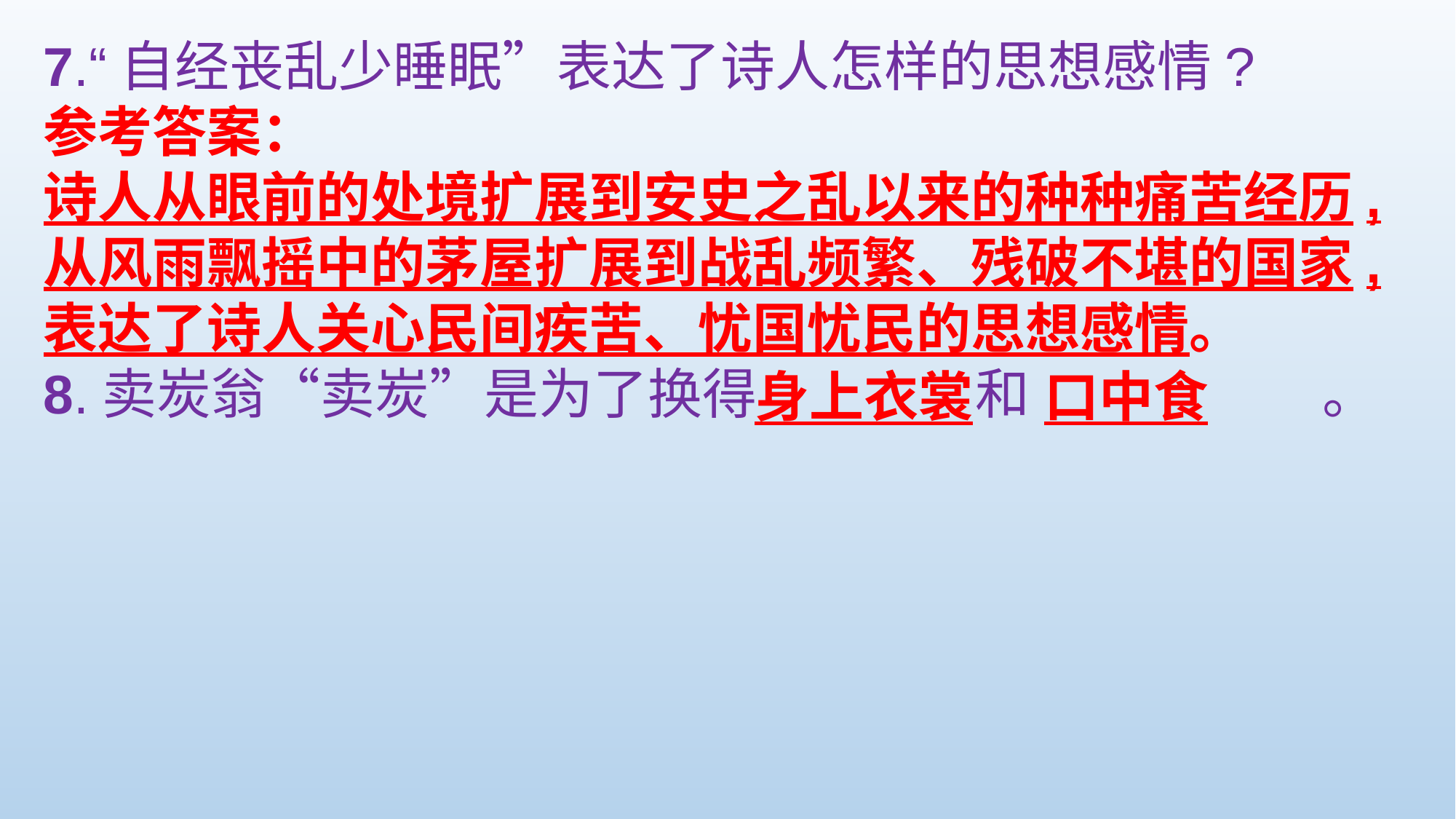

7.“自经丧乱少睡眠”表达了诗人怎样的思想感情?
参考答案：
诗人从眼前的处境扩展到安史之乱以来的种种痛苦经历,从风雨飘摇中的茅屋扩展到战乱频繁、残破不堪的国家,表达了诗人关心民间疾苦、忧国忧民的思想感情。
8.卖炭翁“卖炭”是为了换得                  和                        。
身上衣裳
口中食